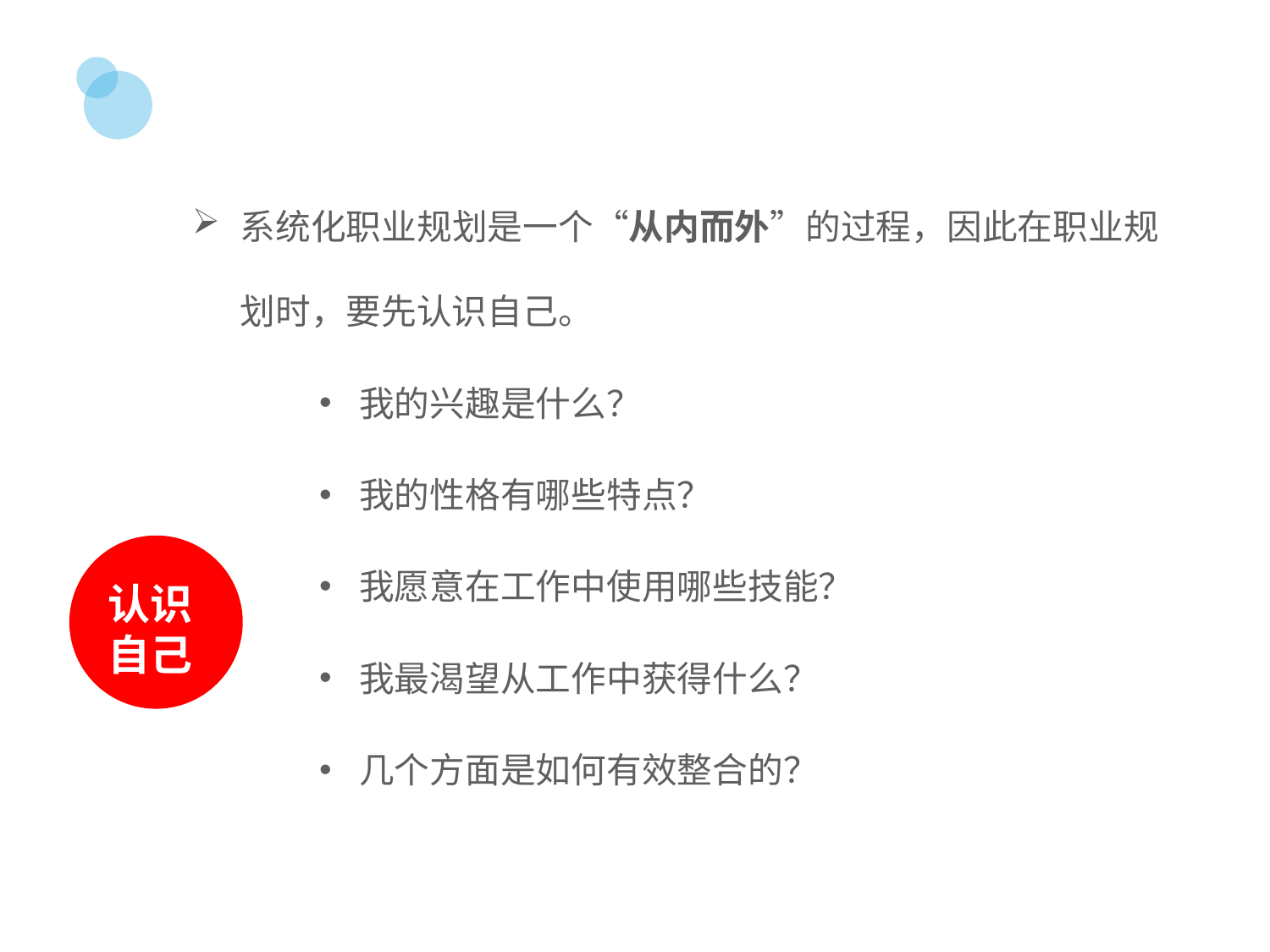

系统化职业规划是一个“从内而外”的过程，因此在职业规划时，要先认识自己。
我的兴趣是什么？
我的性格有哪些特点？
我愿意在工作中使用哪些技能？
我最渴望从工作中获得什么？
几个方面是如何有效整合的？

认识自己